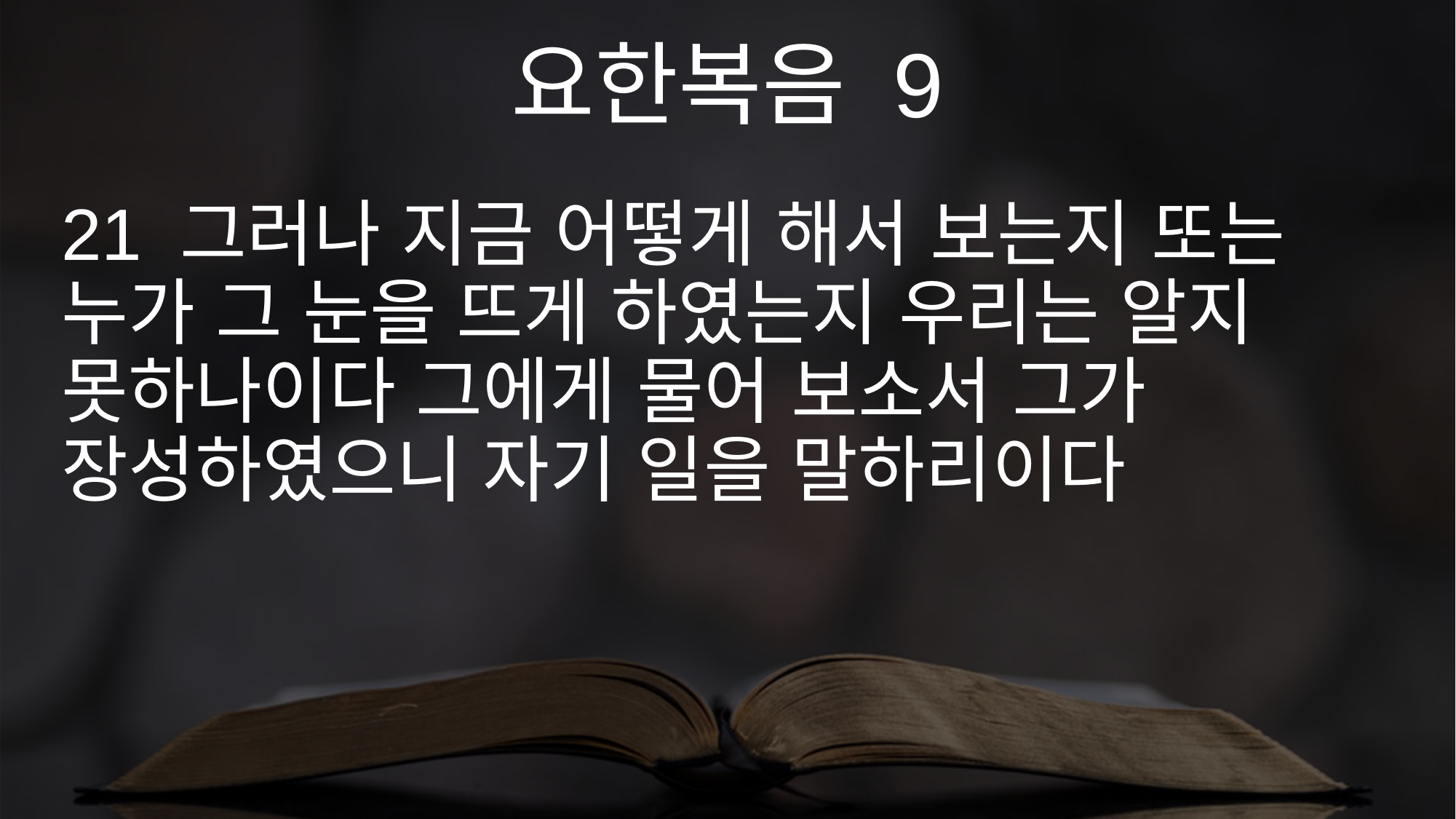

요한복음 9
21 그러나 지금 어떻게 해서 보는지 또는 누가 그 눈을 뜨게 하였는지 우리는 알지 못하나이다 그에게 물어 보소서 그가 장성하였으니 자기 일을 말하리이다